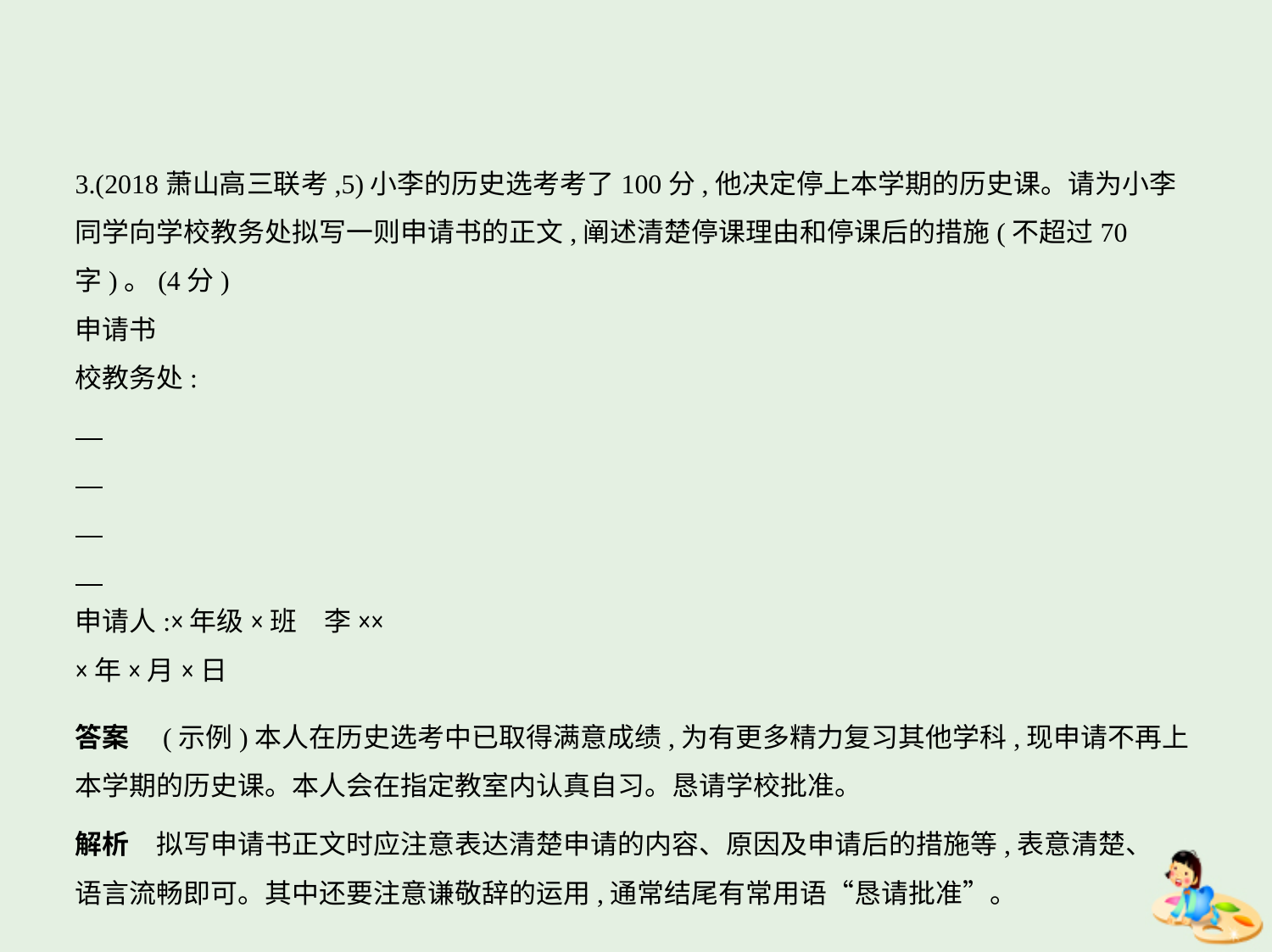

3.(2018萧山高三联考,5)小李的历史选考考了100分,他决定停上本学期的历史课。请为小李
同学向学校教务处拟写一则申请书的正文,阐述清楚停课理由和停课后的措施(不超过70
字)。(4分)
申请书
校教务处:

申请人:×年级×班　李××
×年×月×日
答案　(示例)本人在历史选考中已取得满意成绩,为有更多精力复习其他学科,现申请不再上
本学期的历史课。本人会在指定教室内认真自习。恳请学校批准。
解析　拟写申请书正文时应注意表达清楚申请的内容、原因及申请后的措施等,表意清楚、
语言流畅即可。其中还要注意谦敬辞的运用,通常结尾有常用语“恳请批准”。